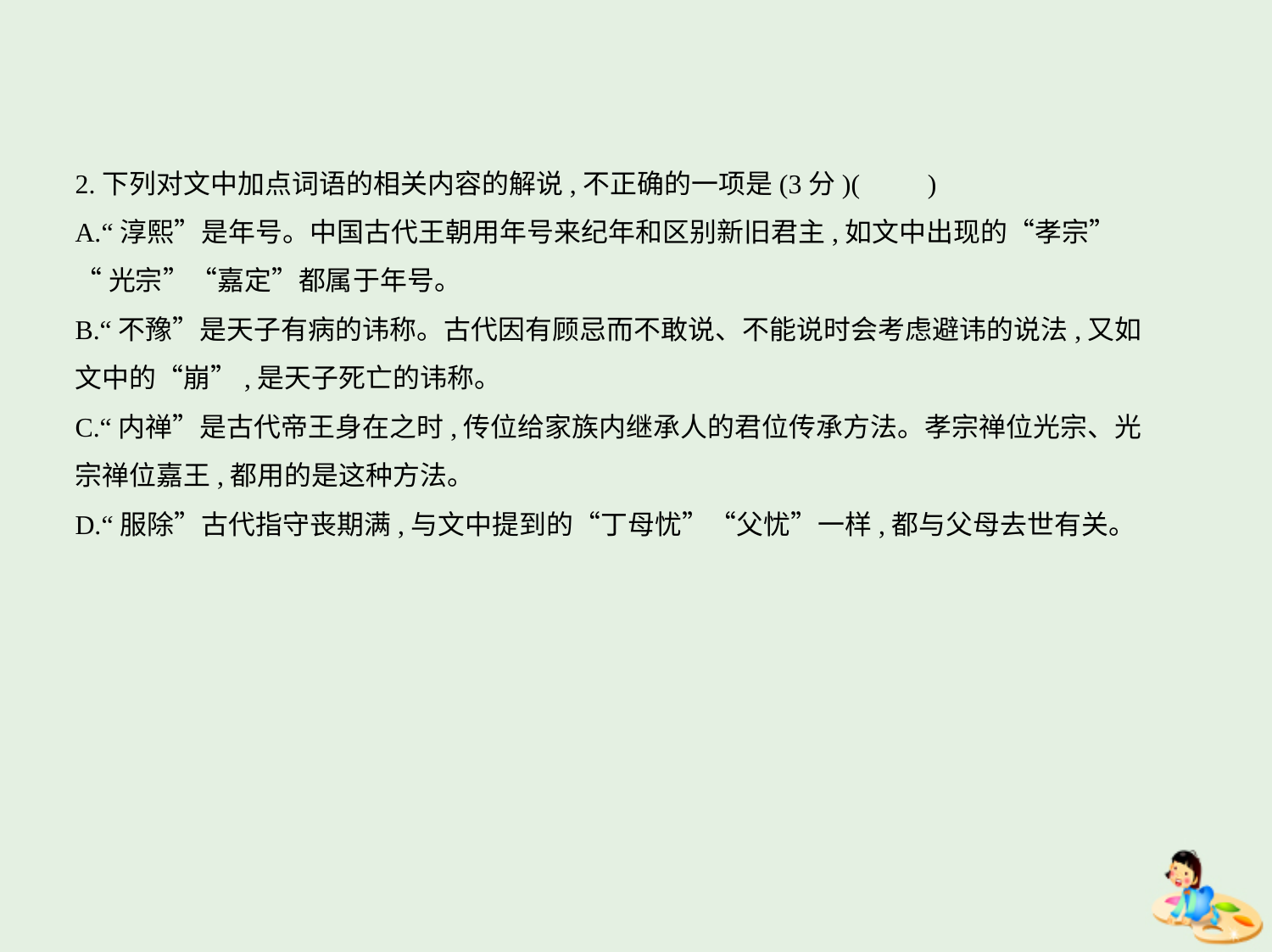

2.下列对文中加点词语的相关内容的解说,不正确的一项是(3分)(　　)
A.“淳熙”是年号。中国古代王朝用年号来纪年和区别新旧君主,如文中出现的“孝宗”
“光宗”“嘉定”都属于年号。
B.“不豫”是天子有病的讳称。古代因有顾忌而不敢说、不能说时会考虑避讳的说法,又如
文中的“崩”,是天子死亡的讳称。
C.“内禅”是古代帝王身在之时,传位给家族内继承人的君位传承方法。孝宗禅位光宗、光
宗禅位嘉王,都用的是这种方法。
D.“服除”古代指守丧期满,与文中提到的“丁母忧”“父忧”一样,都与父母去世有关。